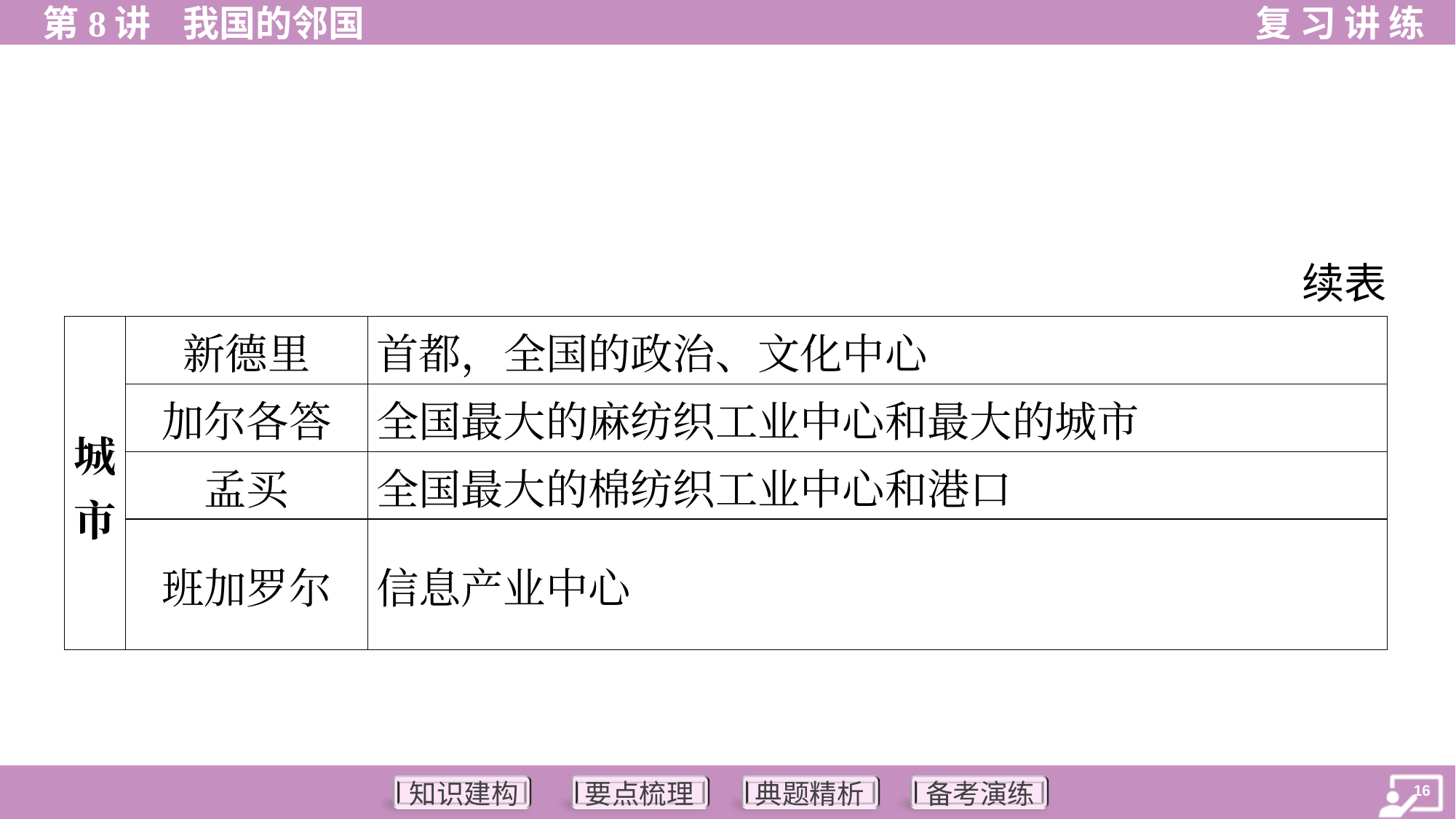

续表
| 城 市 | 新德里 | 首都，全国的政治、文化中心 |
| --- | --- | --- |
|  | 加尔各答 | 全国最大的麻纺织工业中心和最大的城市 |
|  | 孟买 | 全国最大的棉纺织工业中心和港口 |
|  | 班加罗尔 | 信息产业中心 |